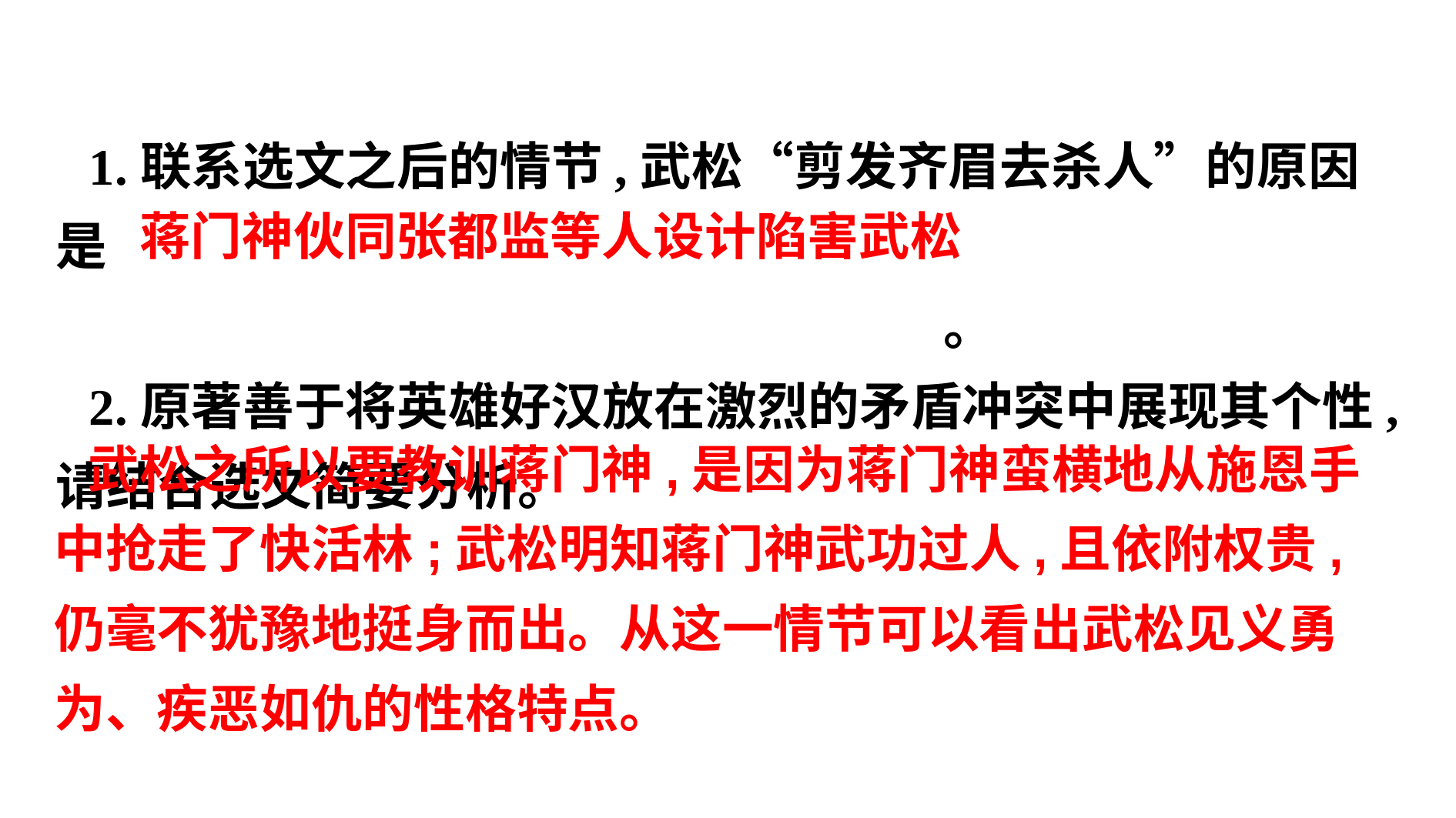

1.联系选文之后的情节,武松“剪发齐眉去杀人”的原因是
　                                                                　。
2.原著善于将英雄好汉放在激烈的矛盾冲突中展现其个性,请结合选文简要分析。
　蒋门神伙同张都监等人设计陷害武松
武松之所以要教训蒋门神,是因为蒋门神蛮横地从施恩手中抢走了快活林;武松明知蒋门神武功过人,且依附权贵,仍毫不犹豫地挺身而出。从这一情节可以看出武松见义勇为、疾恶如仇的性格特点。